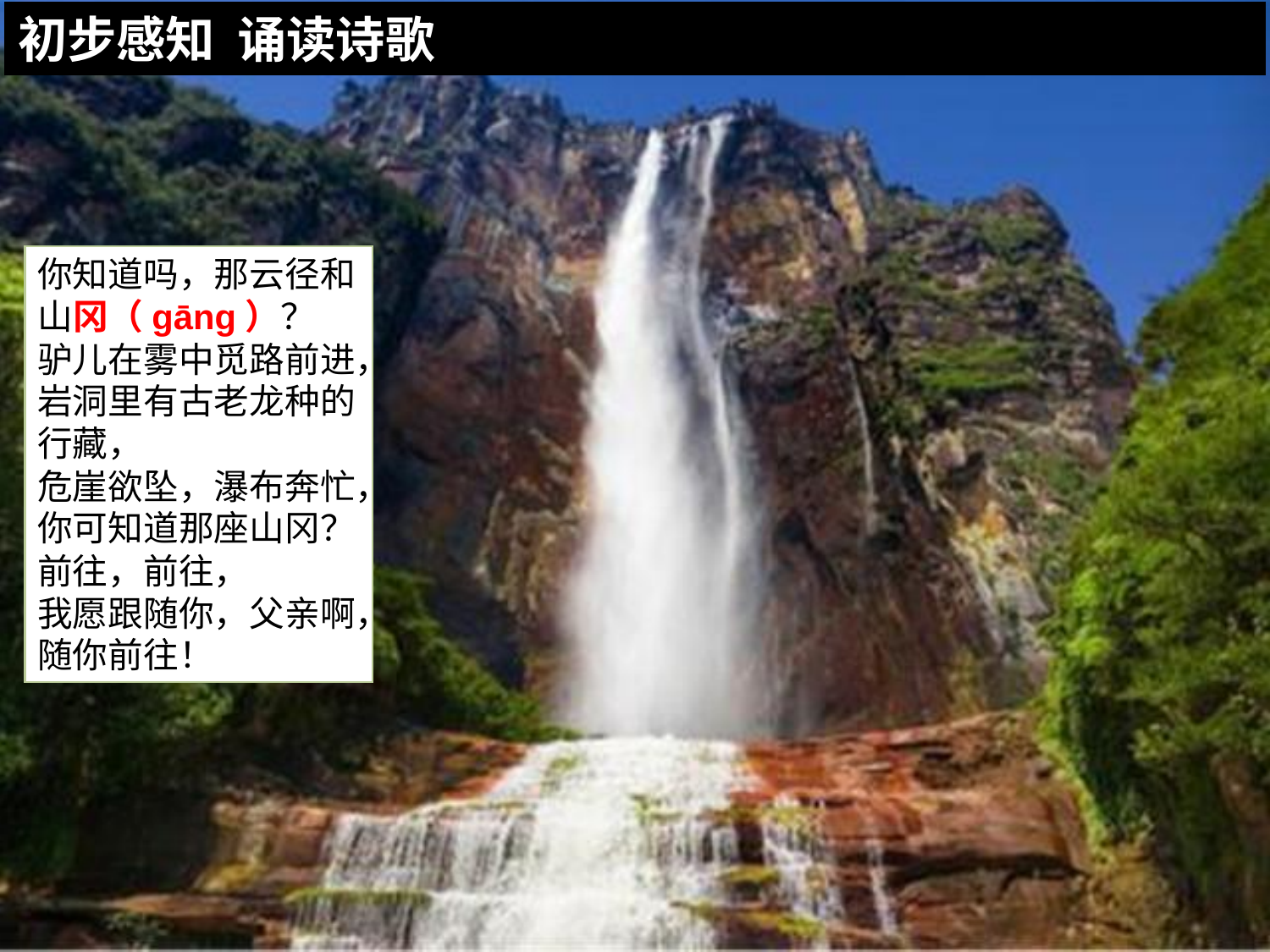

初步感知  诵读诗歌
你知道吗，那云径和山冈（gāng）？
驴儿在雾中觅路前进，
岩洞里有古老龙种的行藏，
危崖欲坠，瀑布奔忙，
你可知道那座山冈？
前往，前往，
我愿跟随你，父亲啊，随你前往！